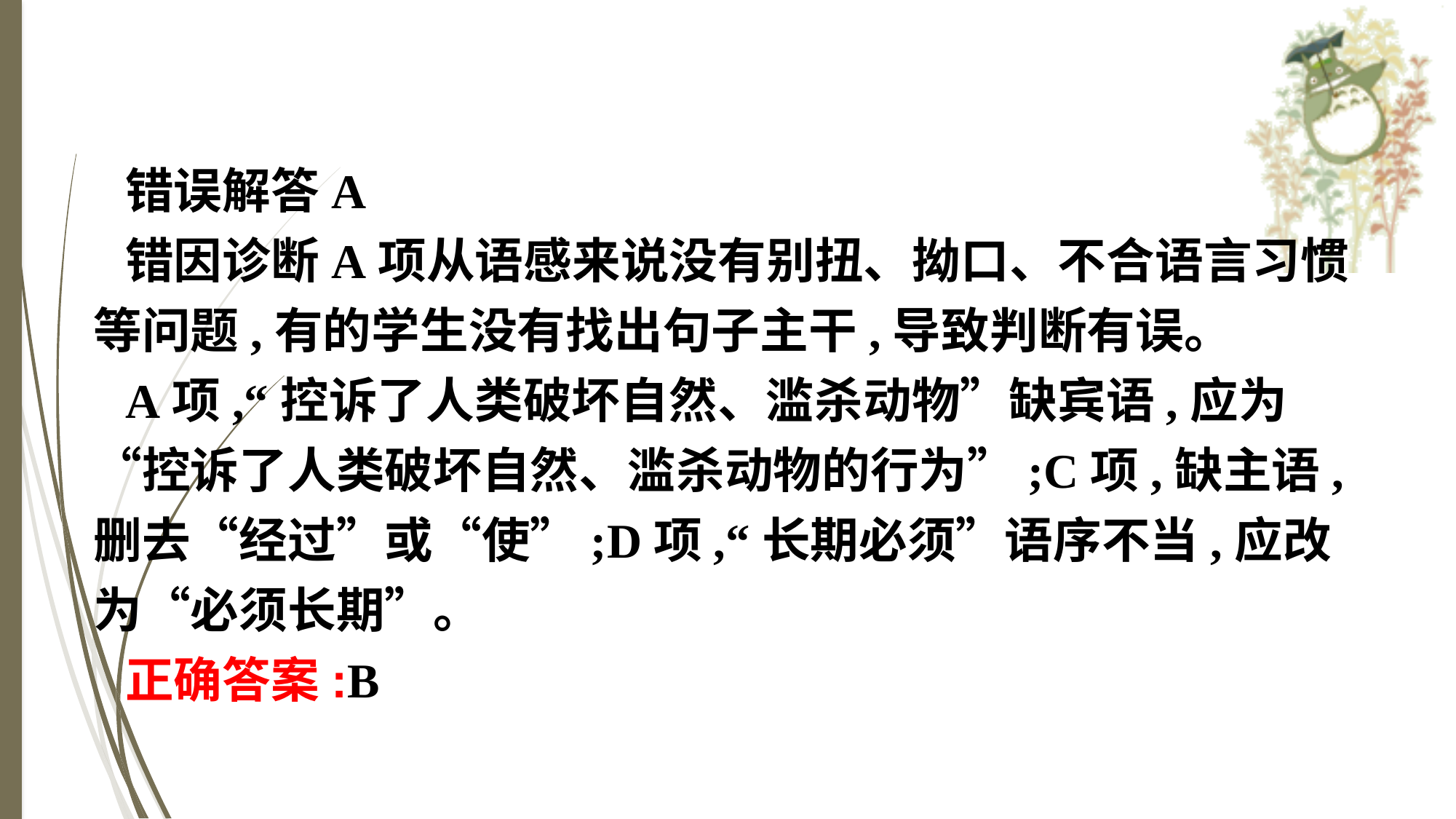

错误解答A
错因诊断A项从语感来说没有别扭、拗口、不合语言习惯等问题,有的学生没有找出句子主干,导致判断有误。
A项,“控诉了人类破坏自然、滥杀动物”缺宾语,应为“控诉了人类破坏自然、滥杀动物的行为”;C项,缺主语,删去“经过”或“使”;D项,“长期必须”语序不当,应改为“必须长期”。
正确答案:B